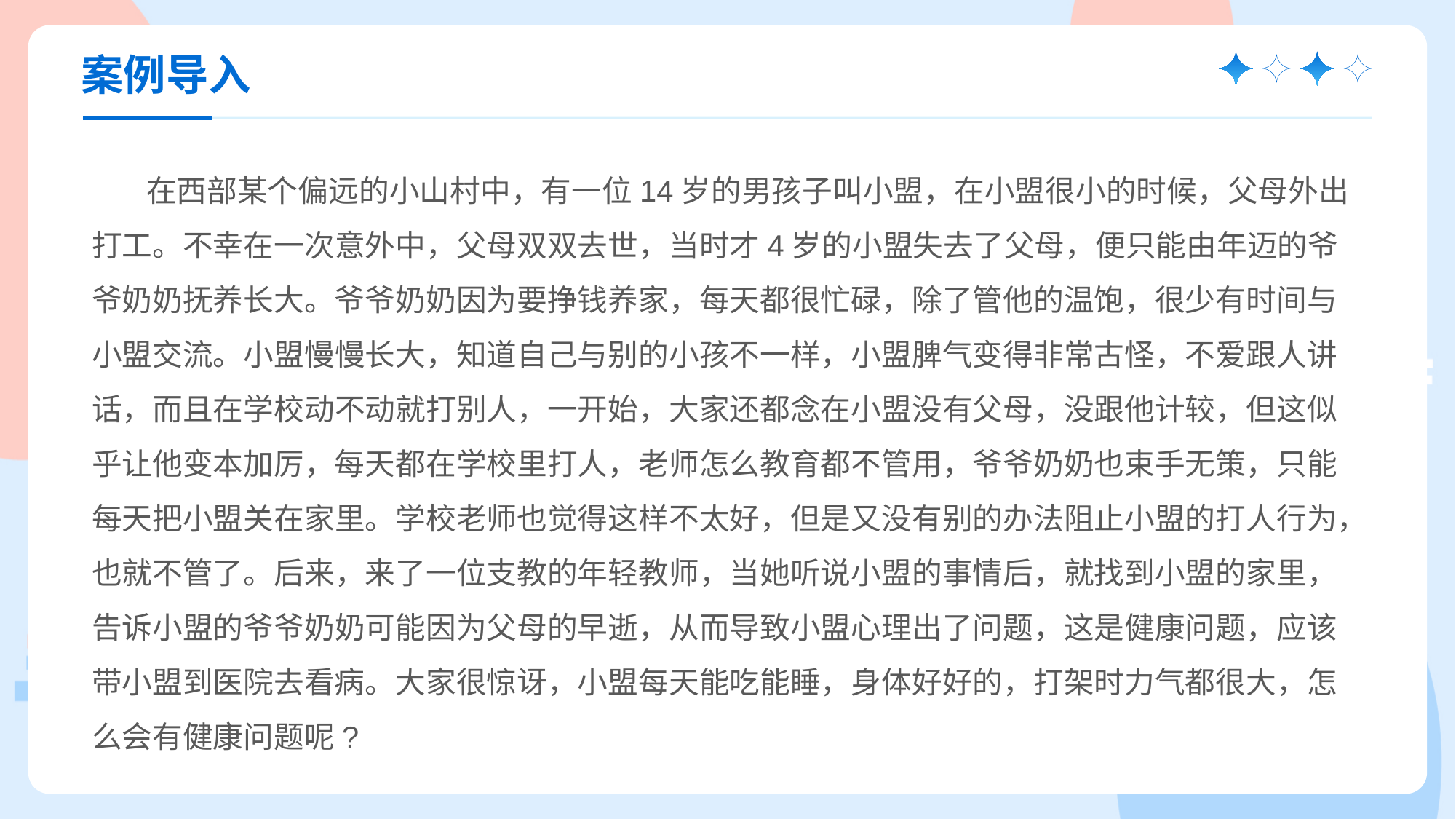

案例导入
在西部某个偏远的小山村中，有一位14岁的男孩子叫小盟，在小盟很小的时候，父母外出打工。不幸在一次意外中，父母双双去世，当时才4岁的小盟失去了父母，便只能由年迈的爷爷奶奶抚养长大。爷爷奶奶因为要挣钱养家，每天都很忙碌，除了管他的温饱，很少有时间与小盟交流。小盟慢慢长大，知道自己与别的小孩不一样，小盟脾气变得非常古怪，不爱跟人讲话，而且在学校动不动就打别人，一开始，大家还都念在小盟没有父母，没跟他计较，但这似乎让他变本加厉，每天都在学校里打人，老师怎么教育都不管用，爷爷奶奶也束手无策，只能每天把小盟关在家里。学校老师也觉得这样不太好，但是又没有别的办法阻止小盟的打人行为，也就不管了。后来，来了一位支教的年轻教师，当她听说小盟的事情后，就找到小盟的家里，告诉小盟的爷爷奶奶可能因为父母的早逝，从而导致小盟心理出了问题，这是健康问题，应该带小盟到医院去看病。大家很惊讶，小盟每天能吃能睡，身体好好的，打架时力气都很大，怎么会有健康问题呢?